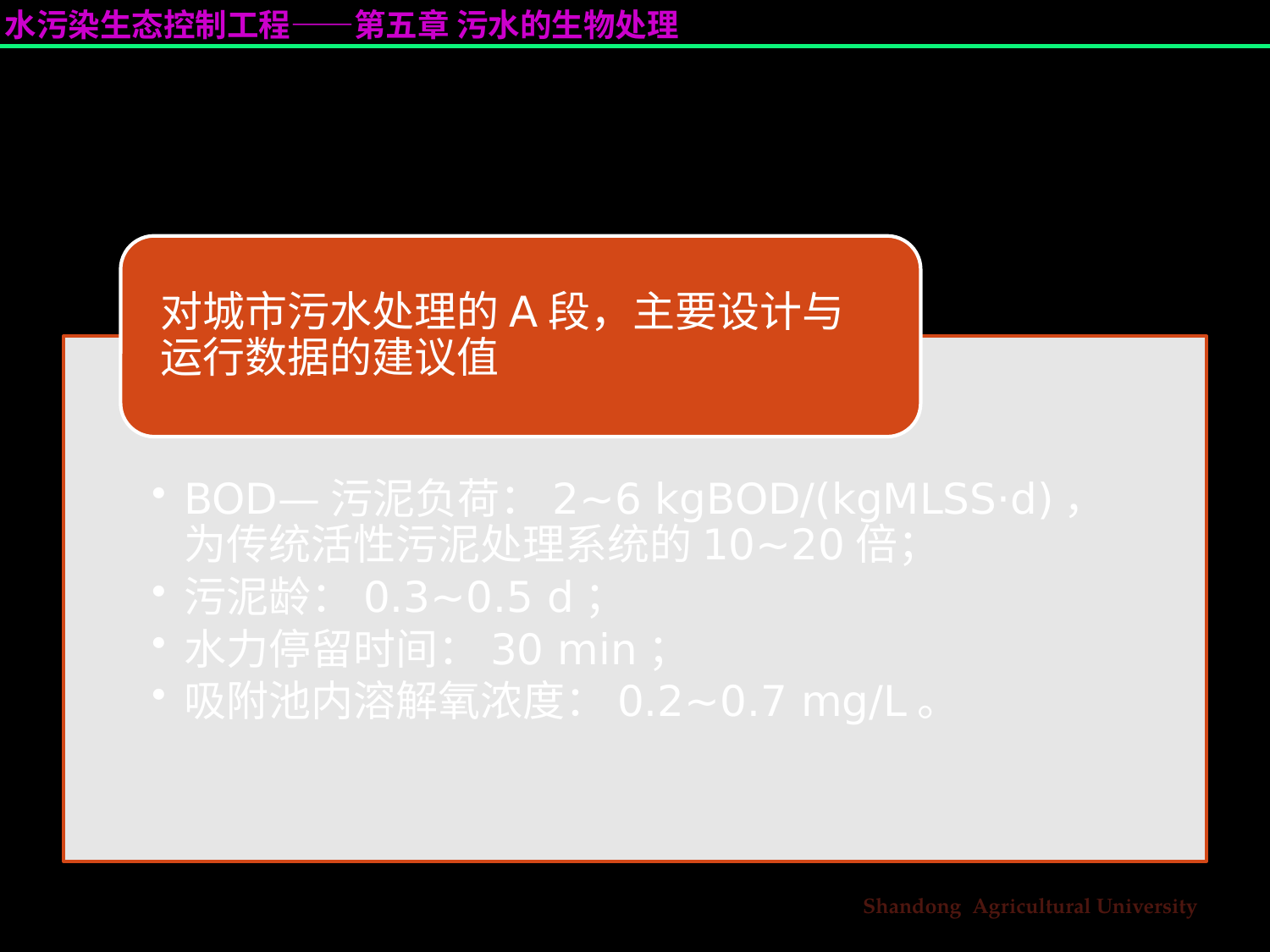

#
BOD—污泥负荷：2~6 kgBOD/(kgMLSS·d)，为传统活性污泥处理系统的10~20倍；
污泥龄：0.3~0.5 d；
水力停留时间：30 min；
吸附池内溶解氧浓度：0.2~0.7 mg/L。
对城市污水处理的A段，主要设计与运行数据的建议值